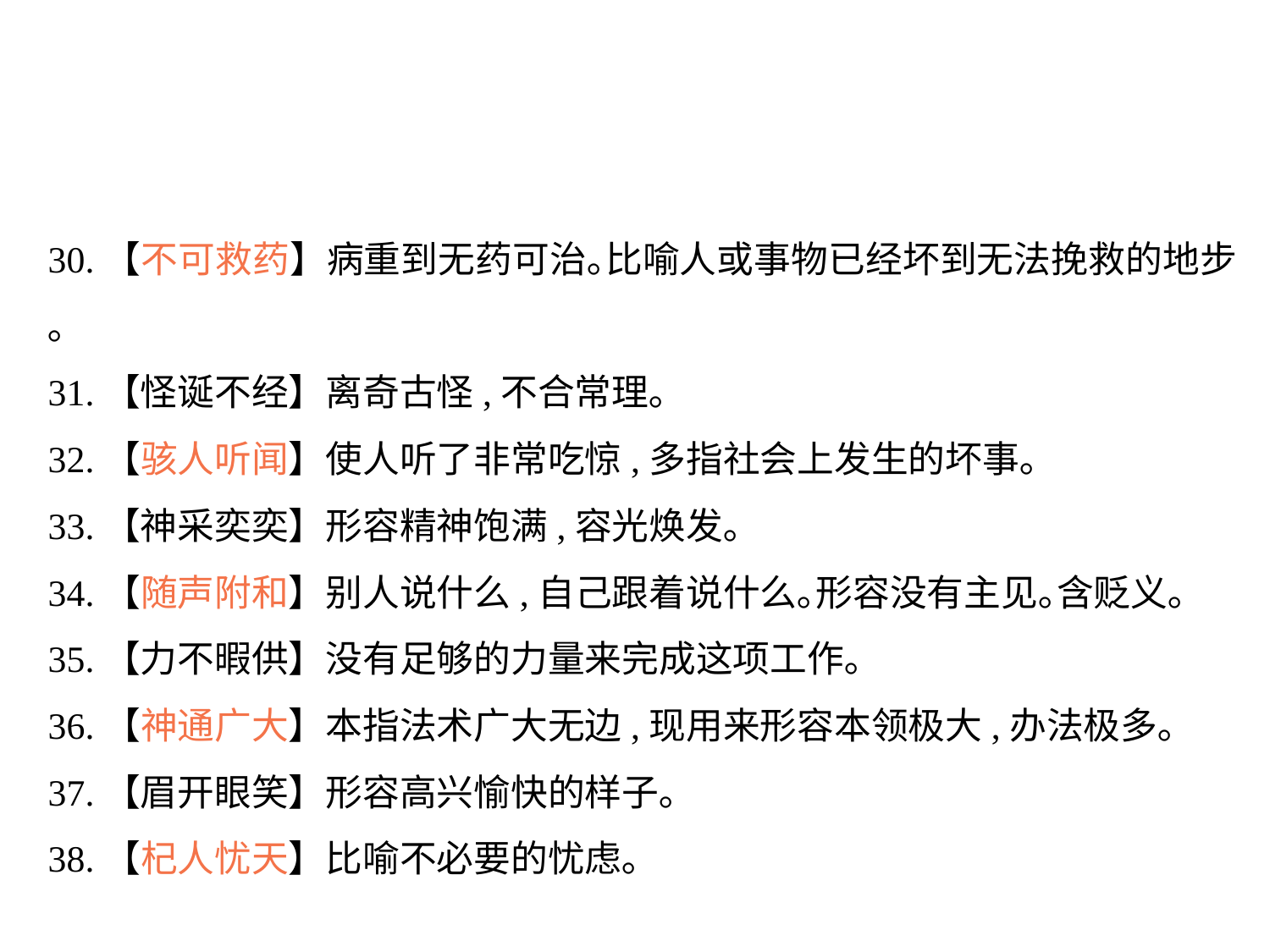

30.【不可救药】病重到无药可治｡比喻人或事物已经坏到无法挽救的地步｡
31.【怪诞不经】离奇古怪,不合常理｡
32.【骇人听闻】使人听了非常吃惊,多指社会上发生的坏事｡
33.【神采奕奕】形容精神饱满,容光焕发｡
34.【随声附和】别人说什么,自己跟着说什么｡形容没有主见｡含贬义｡
35.【力不暇供】没有足够的力量来完成这项工作｡
36.【神通广大】本指法术广大无边,现用来形容本领极大,办法极多｡
37.【眉开眼笑】形容高兴愉快的样子｡
38.【杞人忧天】比喻不必要的忧虑｡